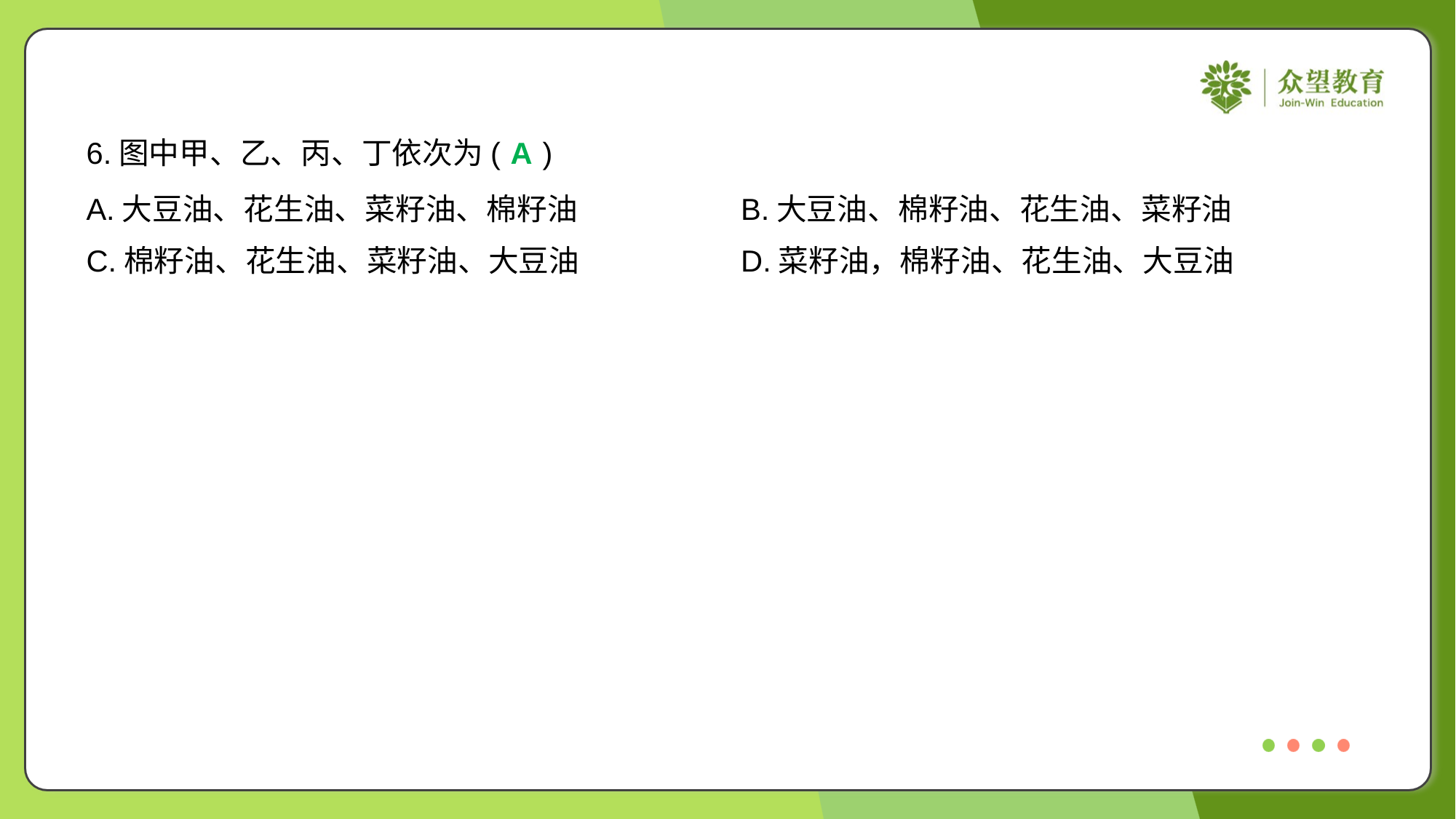

6.图中甲、乙、丙、丁依次为(     )
A
A.大豆油、花生油、菜籽油、棉籽油	B.大豆油、棉籽油、花生油、菜籽油
C.棉籽油、花生油、菜籽油、大豆油	D.菜籽油，棉籽油、花生油、大豆油